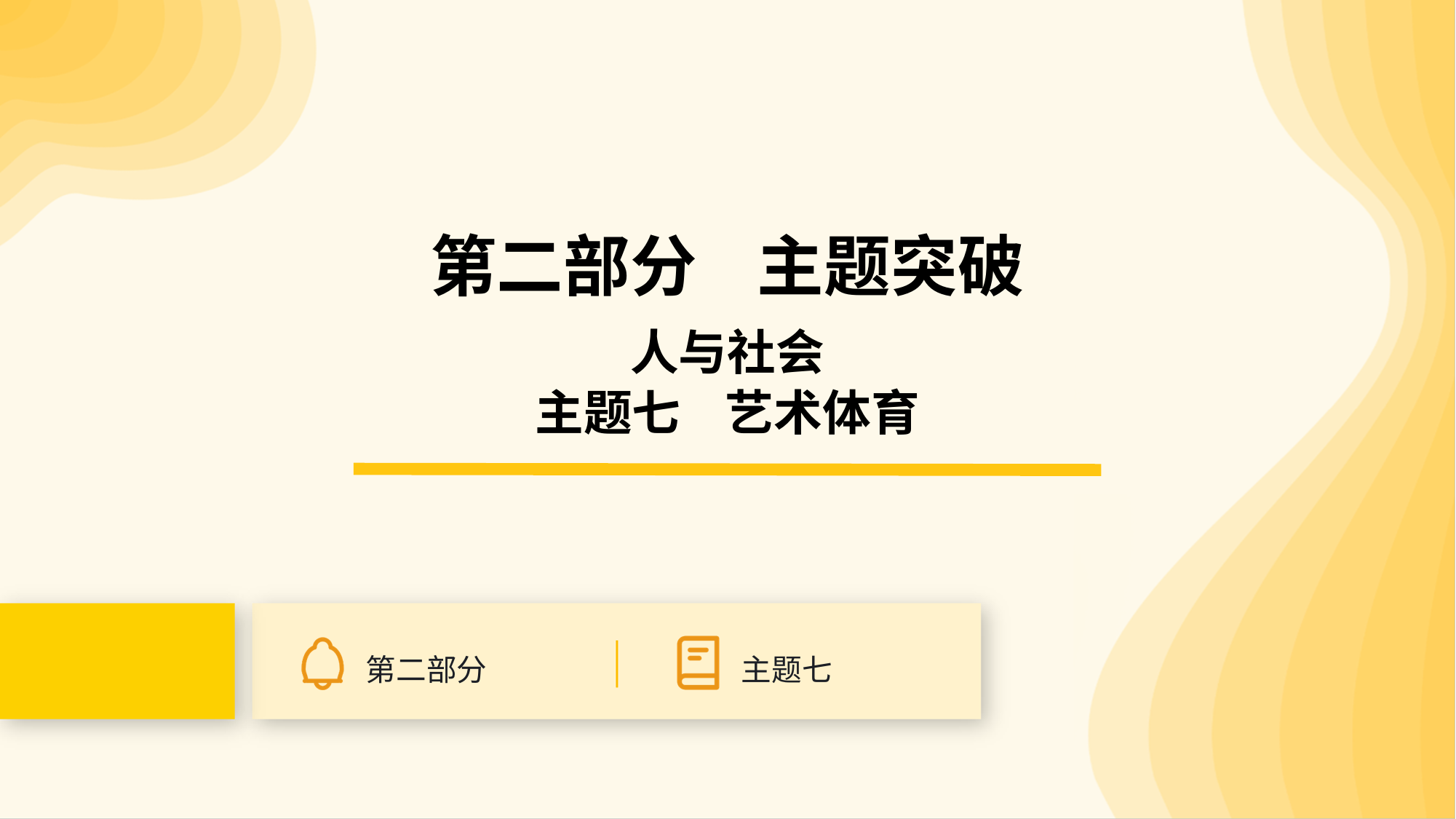

第二部分    主题突破
人与社会
主题七    艺术体育

第二部分
主题七